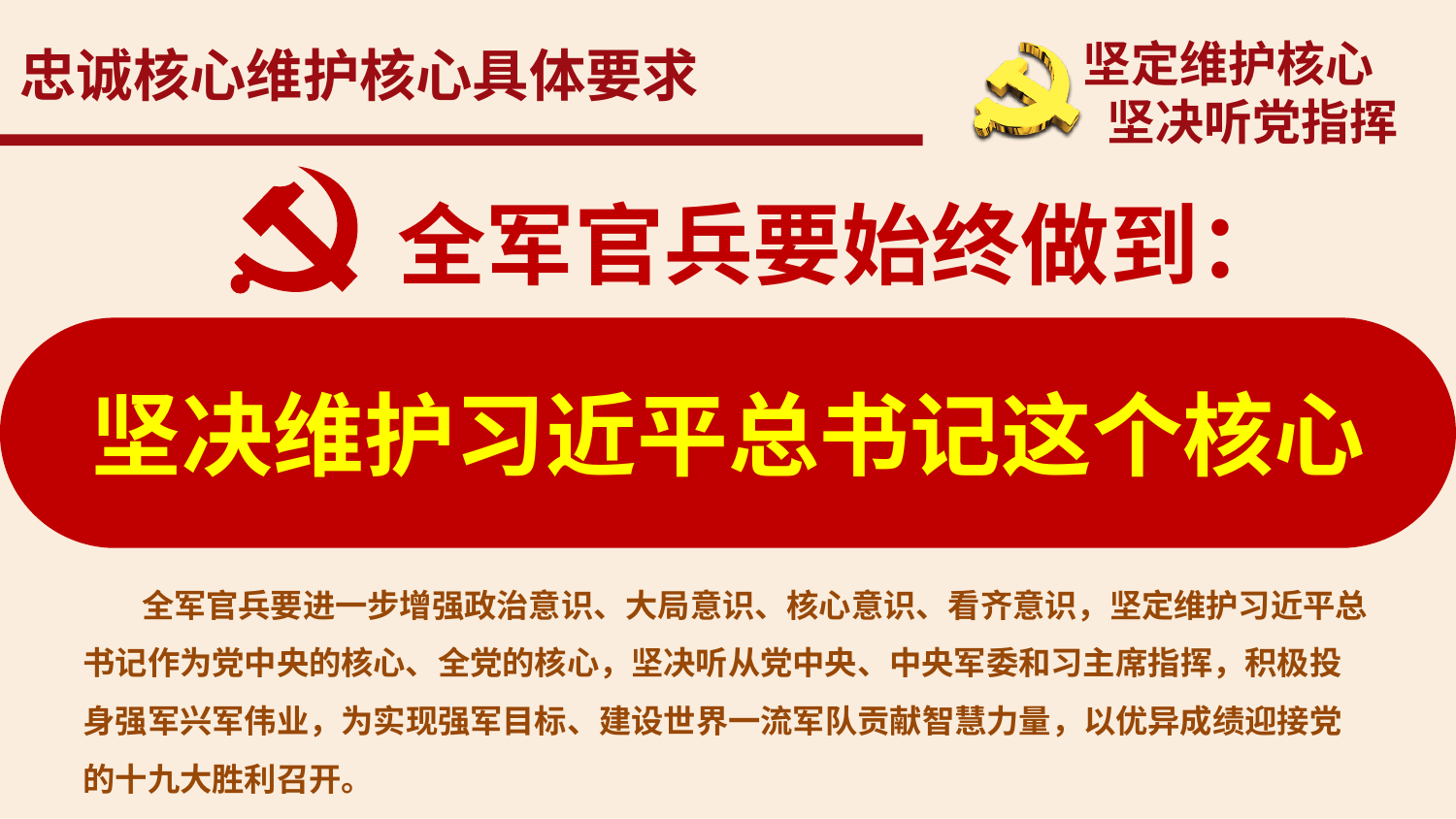

忠诚核心维护核心具体要求

全军官兵要始终做到：
坚决维护习近平总书记这个核心
       全军官兵要进一步增强政治意识、大局意识、核心意识、看齐意识，坚定维护习近平总书记作为党中央的核心、全党的核心，坚决听从党中央、中央军委和习主席指挥，积极投身强军兴军伟业，为实现强军目标、建设世界一流军队贡献智慧力量，以优异成绩迎接党的十九大胜利召开。